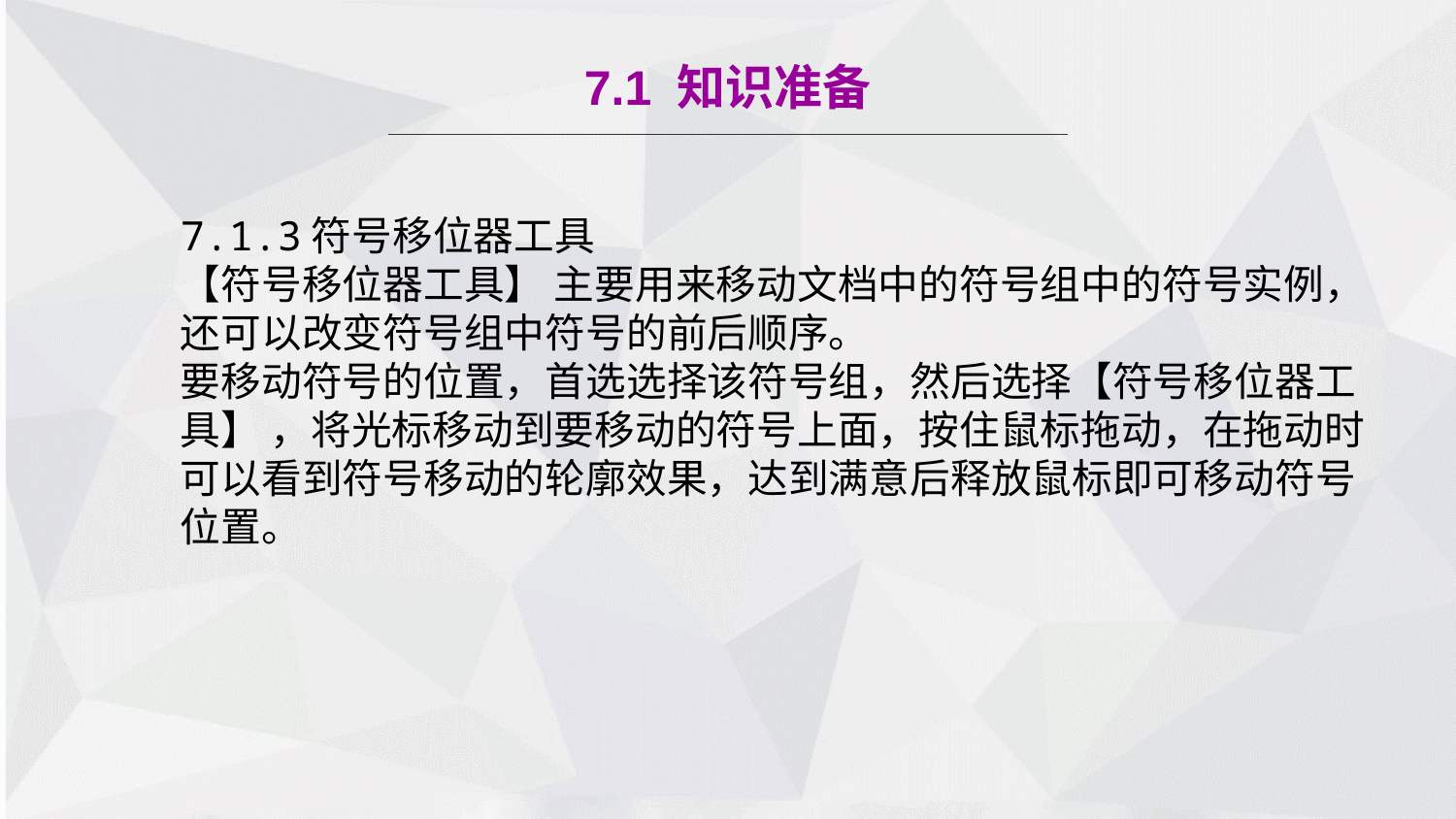

7.1 知识准备
7.1.3符号移位器工具
【符号移位器工具】 主要用来移动文档中的符号组中的符号实例，还可以改变符号组中符号的前后顺序。
要移动符号的位置，首选选择该符号组，然后选择【符号移位器工具】 ，将光标移动到要移动的符号上面，按住鼠标拖动，在拖动时可以看到符号移动的轮廓效果，达到满意后释放鼠标即可移动符号位置。